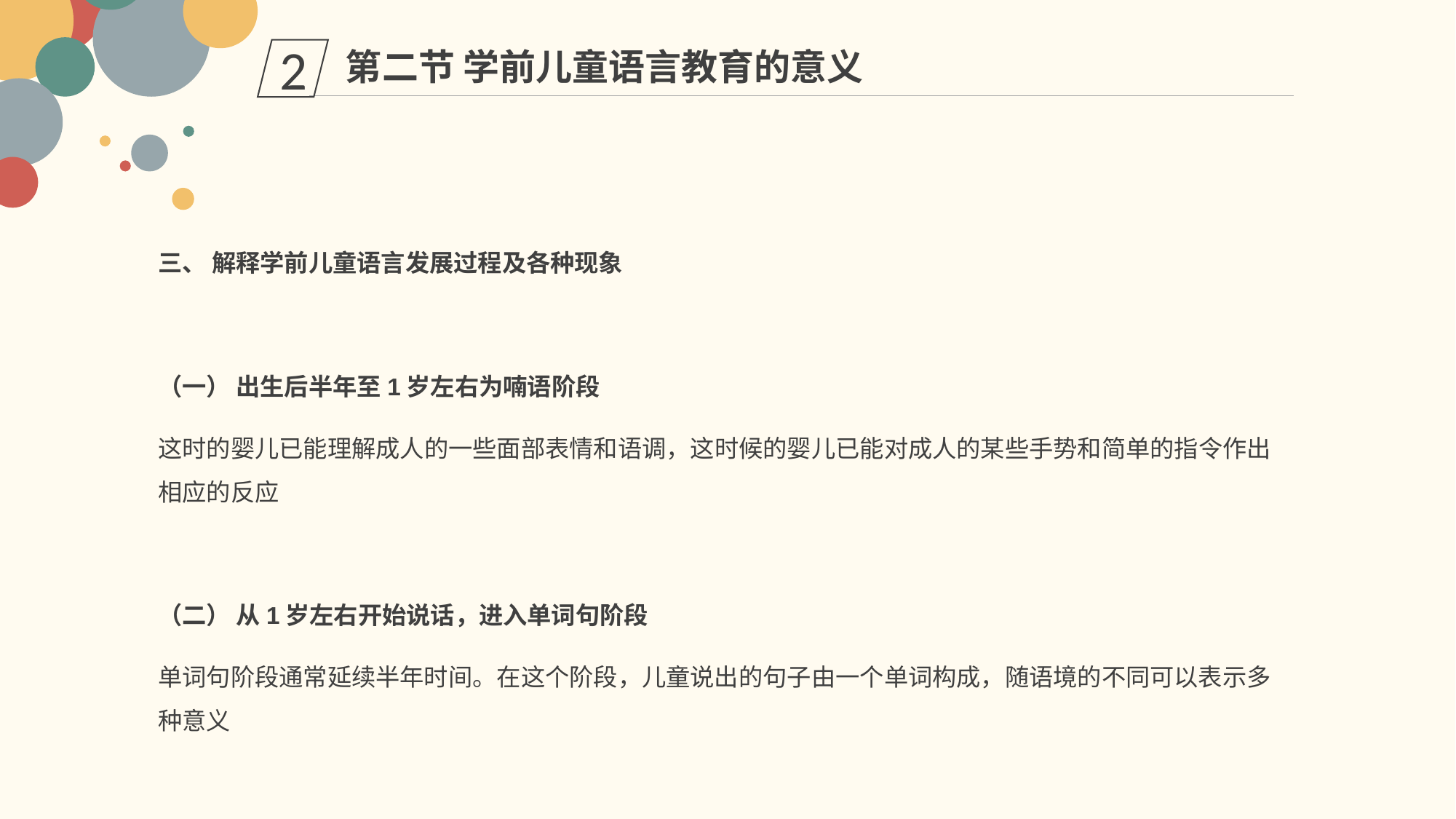

第二节 学前儿童语言教育的意义
2
三、 解释学前儿童语言发展过程及各种现象

（一） 出生后半年至1岁左右为喃语阶段
这时的婴儿已能理解成人的一些面部表情和语调，这时候的婴儿已能对成人的某些手势和简单的指令作出相应的反应

（二） 从1岁左右开始说话，进入单词句阶段
单词句阶段通常延续半年时间。在这个阶段，儿童说出的句子由一个单词构成，随语境的不同可以表示多种意义